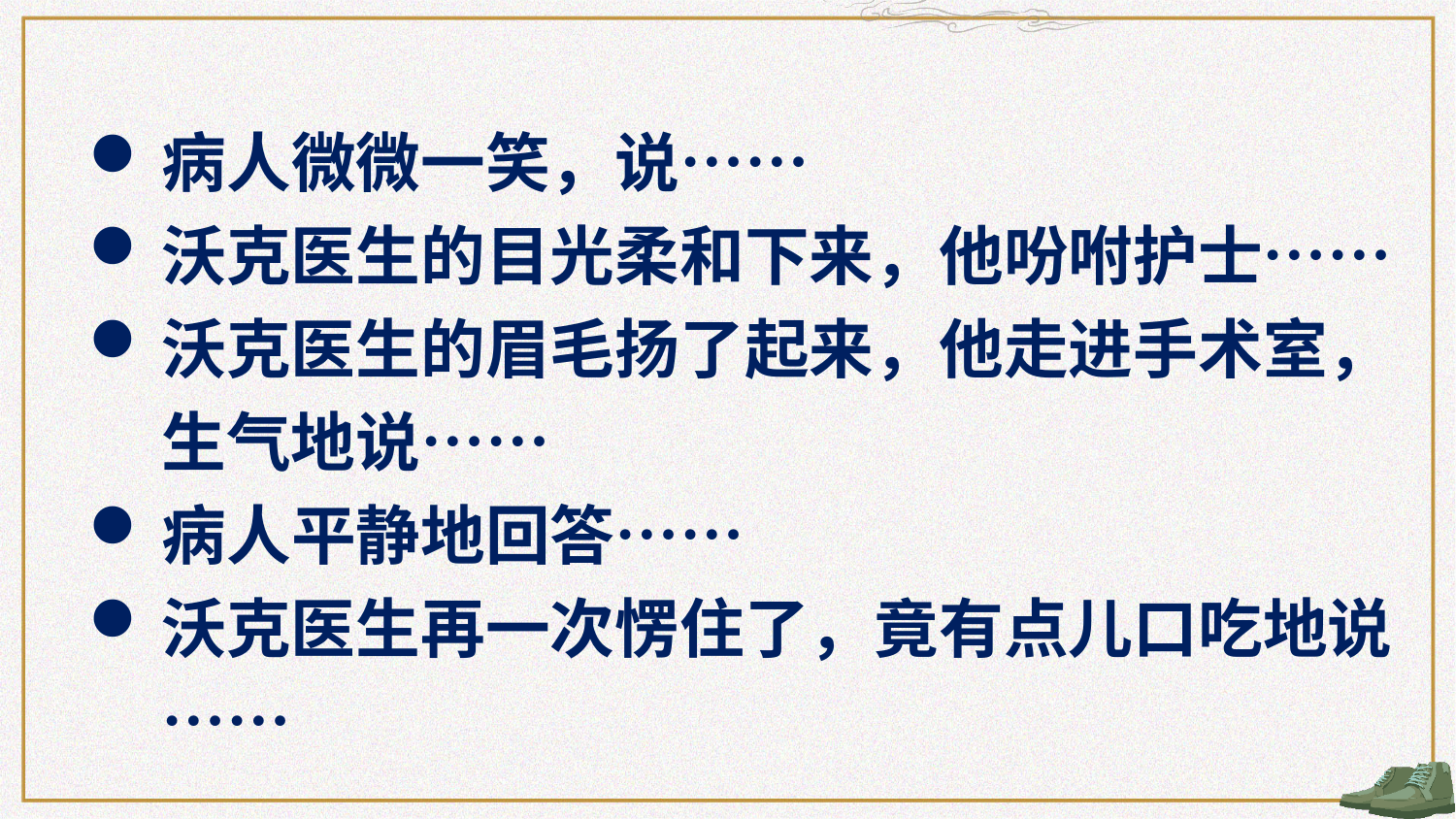

病人微微一笑，说……
沃克医生的目光柔和下来，他吩咐护士……
沃克医生的眉毛扬了起来，他走进手术室，生气地说……
病人平静地回答……
沃克医生再一次愣住了，竟有点儿口吃地说……